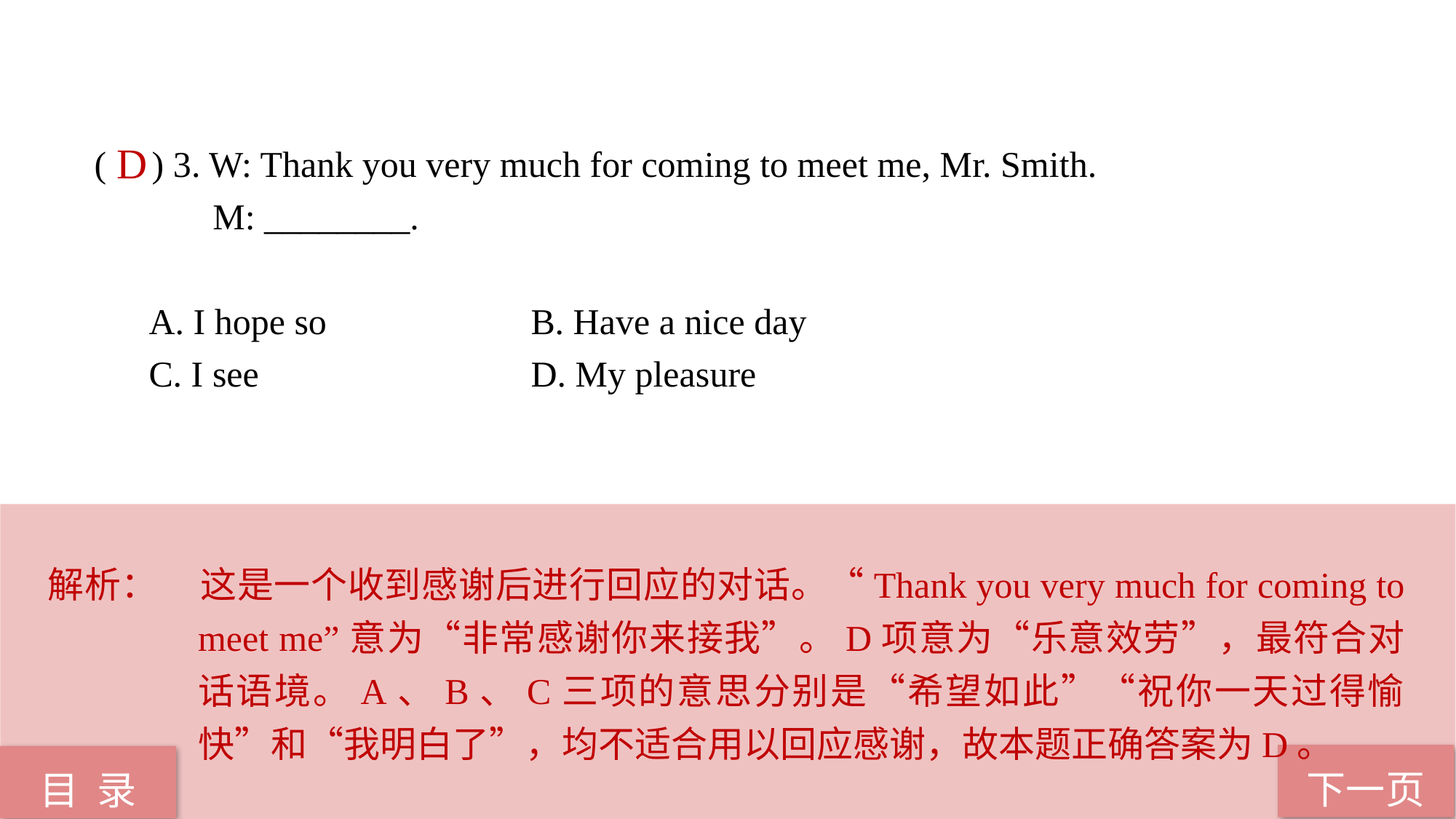

(     ) 3. W: Thank you very much for coming to meet me, Mr. Smith.
       M: ________.

A. I hope so 		B. Have a nice day
C. I see 			D. My pleasure
D
解析：	这是一个收到感谢后进行回应的对话。“Thank you very much for coming to meet me”意为“非常感谢你来接我”。D项意为“乐意效劳”，最符合对话语境。A、B、C三项的意思分别是“希望如此”“祝你一天过得愉快”和“我明白了”，均不适合用以回应感谢，故本题正确答案为D。